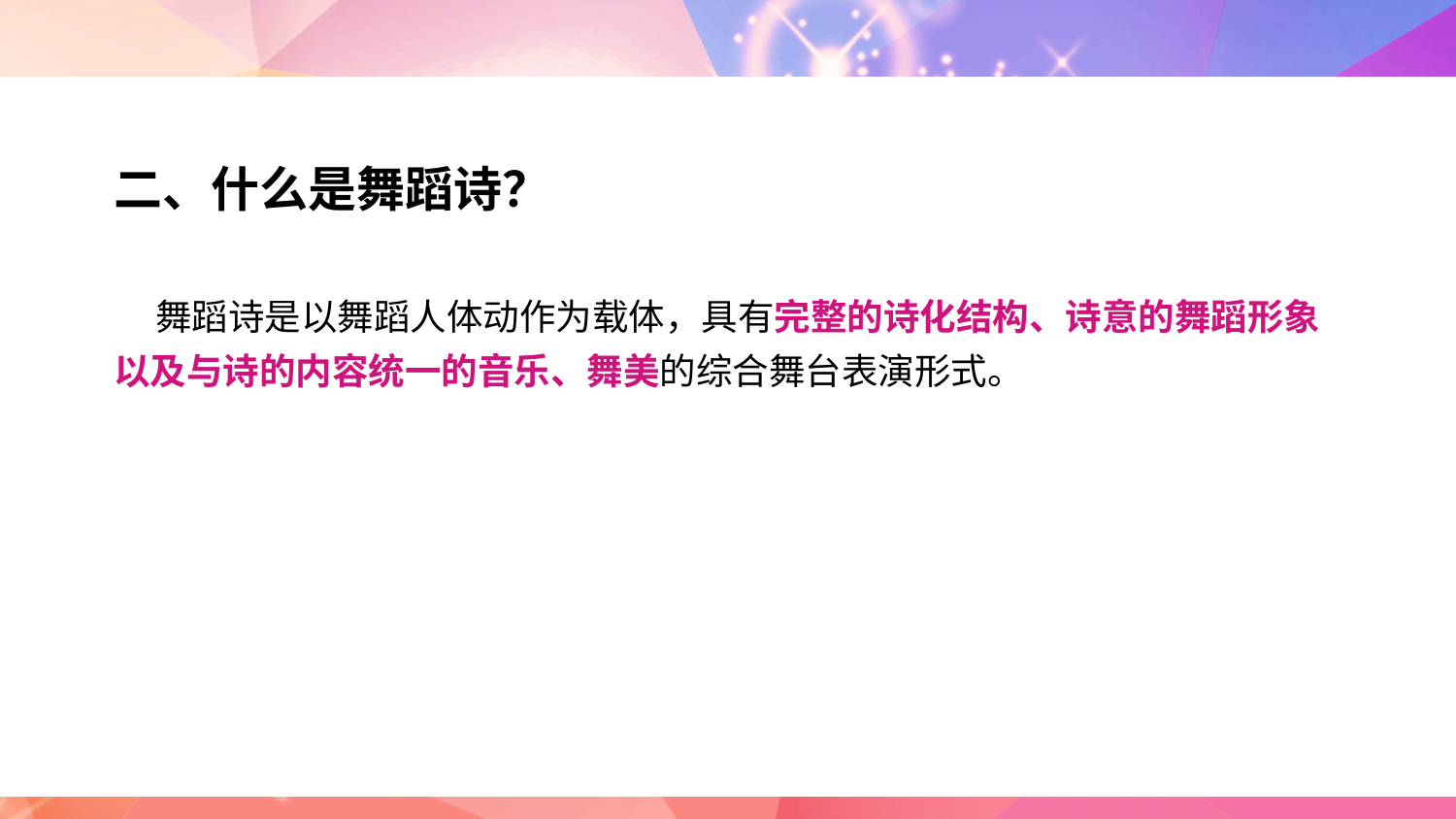

二、什么是舞蹈诗？

    舞蹈诗是以舞蹈人体动作为载体，具有完整的诗化结构、诗意的舞蹈形象以及与诗的内容统一的音乐、舞美的综合舞台表演形式。